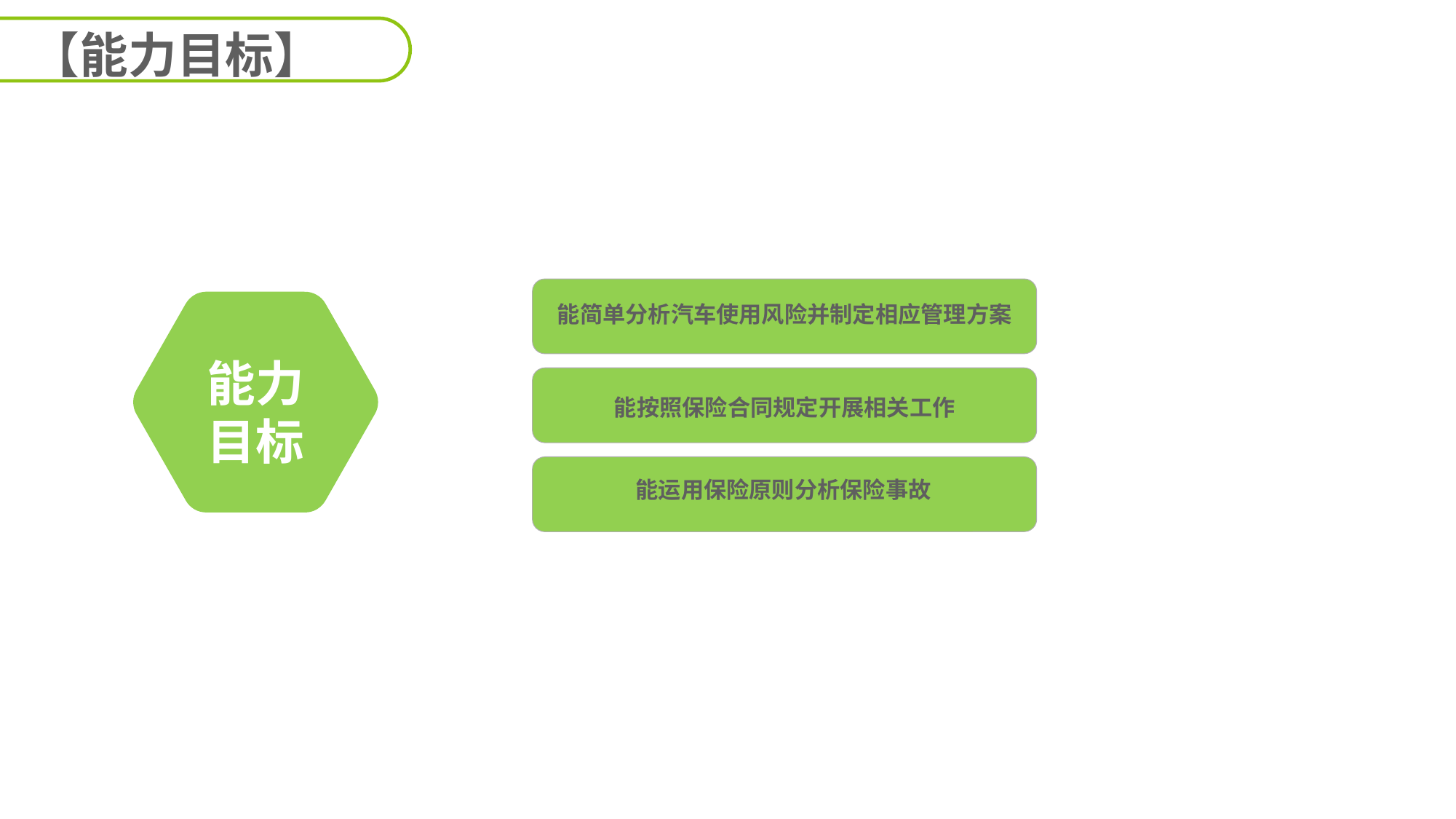

【能力目标】

能简单分析汽车使用风险并制定相应管理方案

能力
目标

能按照保险合同规定开展相关工作

能运用保险原则分析保险事故

延迟符